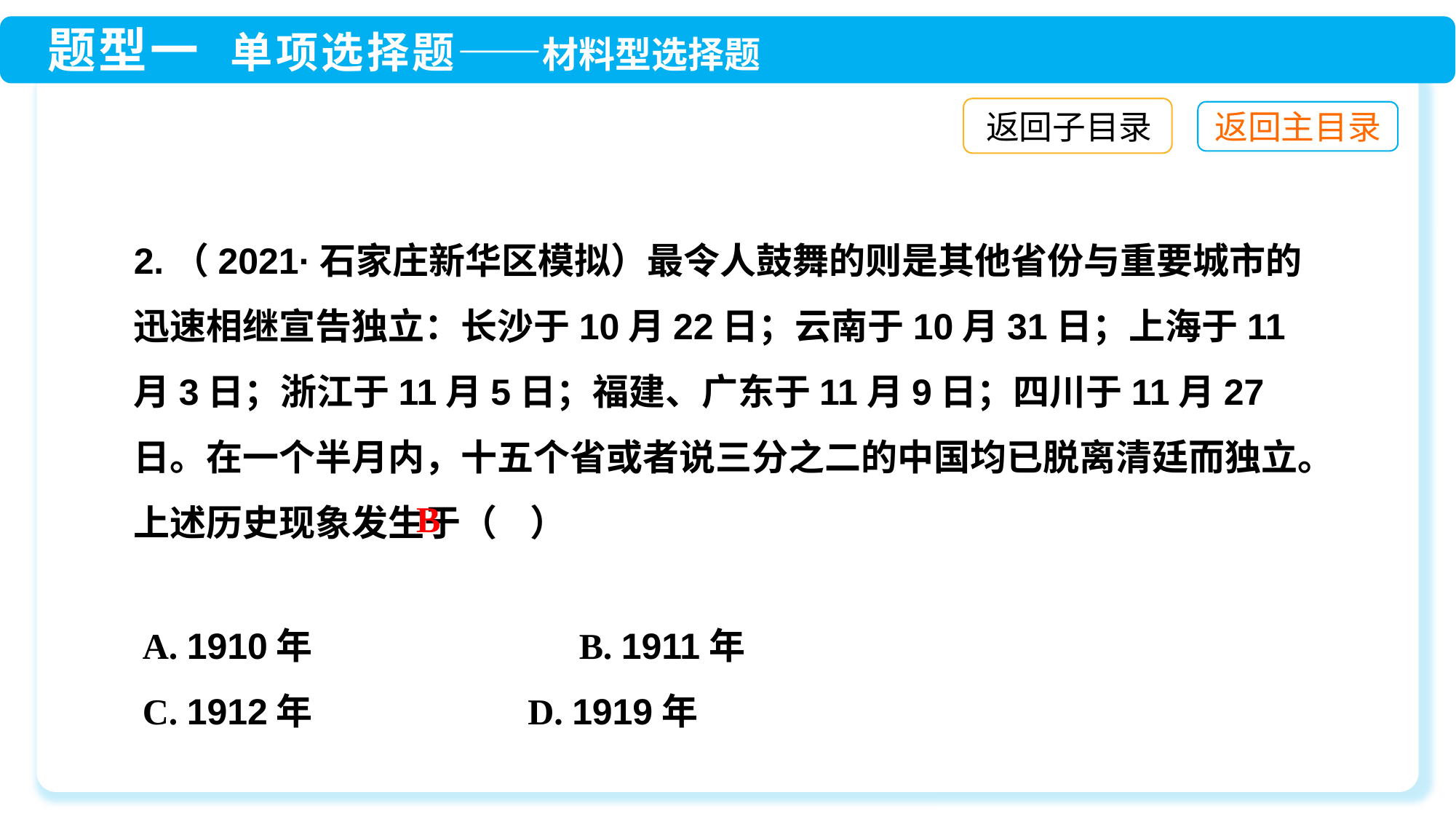

返回子目录
2.（2021·石家庄新华区模拟）最令人鼓舞的则是其他省份与重要城市的迅速相继宣告独立：长沙于10月22日；云南于10月31日；上海于11月3日；浙江于11月5日；福建、广东于11月9日；四川于11月27日。在一个半月内，十五个省或者说三分之二的中国均已脱离清廷而独立。上述历史现象发生于（    ）
B
A. 1910年　　　　  	B. 1911年
C. 1912年　　　　	      D. 1919年